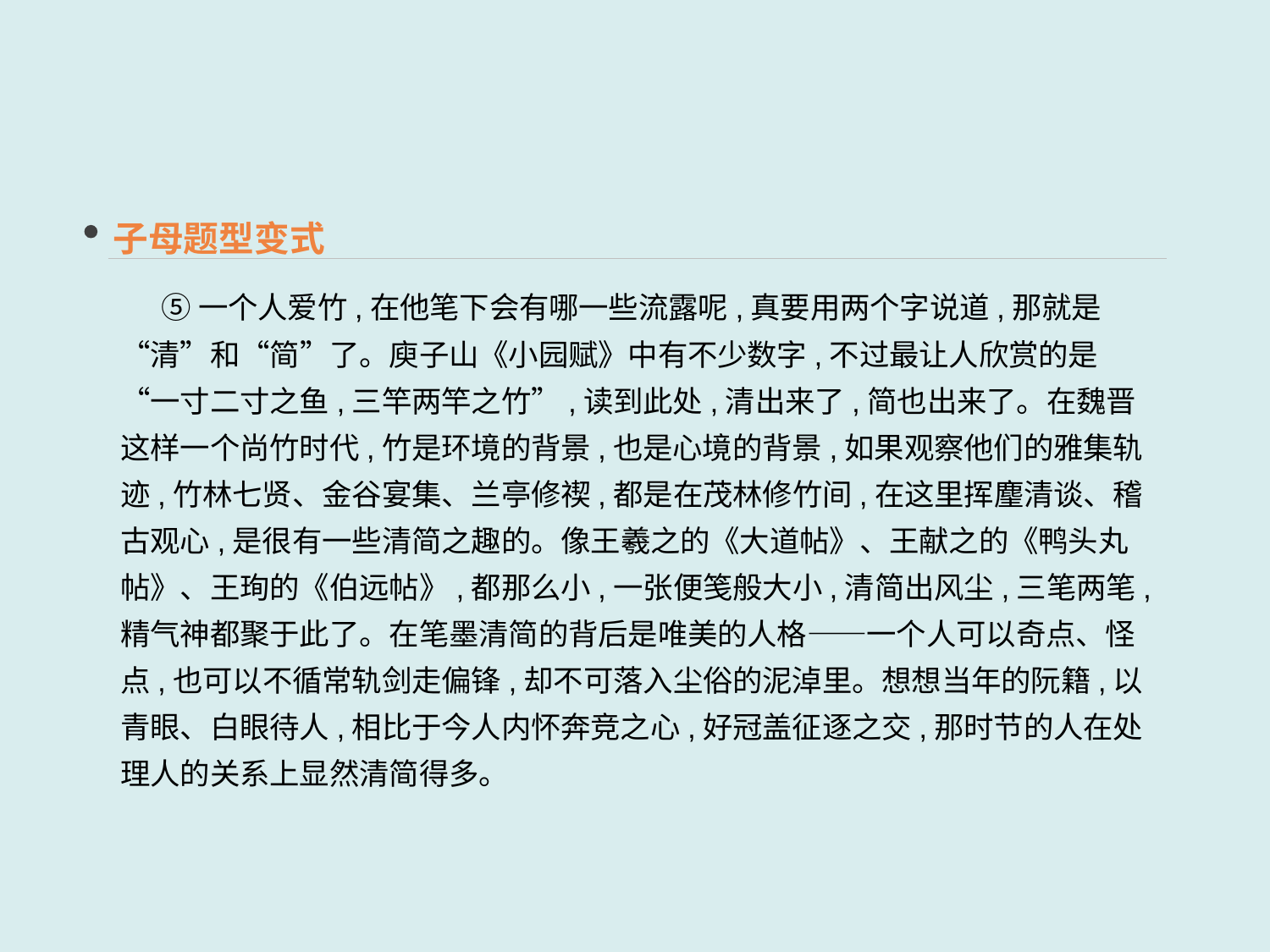

子母题型变式

      ⑤一个人爱竹,在他笔下会有哪一些流露呢,真要用两个字说道,那就是“清”和“简”了。庾子山《小园赋》中有不少数字,不过最让人欣赏的是“一寸二寸之鱼,三竿两竿之竹”,读到此处,清出来了,简也出来了。在魏晋这样一个尚竹时代,竹是环境的背景,也是心境的背景,如果观察他们的雅集轨迹,竹林七贤、金谷宴集、兰亭修禊,都是在茂林修竹间,在这里挥麈清谈、稽古观心,是很有一些清简之趣的。像王羲之的《大道帖》、王献之的《鸭头丸帖》、王珣的《伯远帖》,都那么小,一张便笺般大小,清简出风尘,三笔两笔,精气神都聚于此了。在笔墨清简的背后是唯美的人格——一个人可以奇点、怪点,也可以不循常轨剑走偏锋,却不可落入尘俗的泥淖里。想想当年的阮籍,以青眼、白眼待人,相比于今人内怀奔竞之心,好冠盖征逐之交,那时节的人在处理人的关系上显然清简得多。